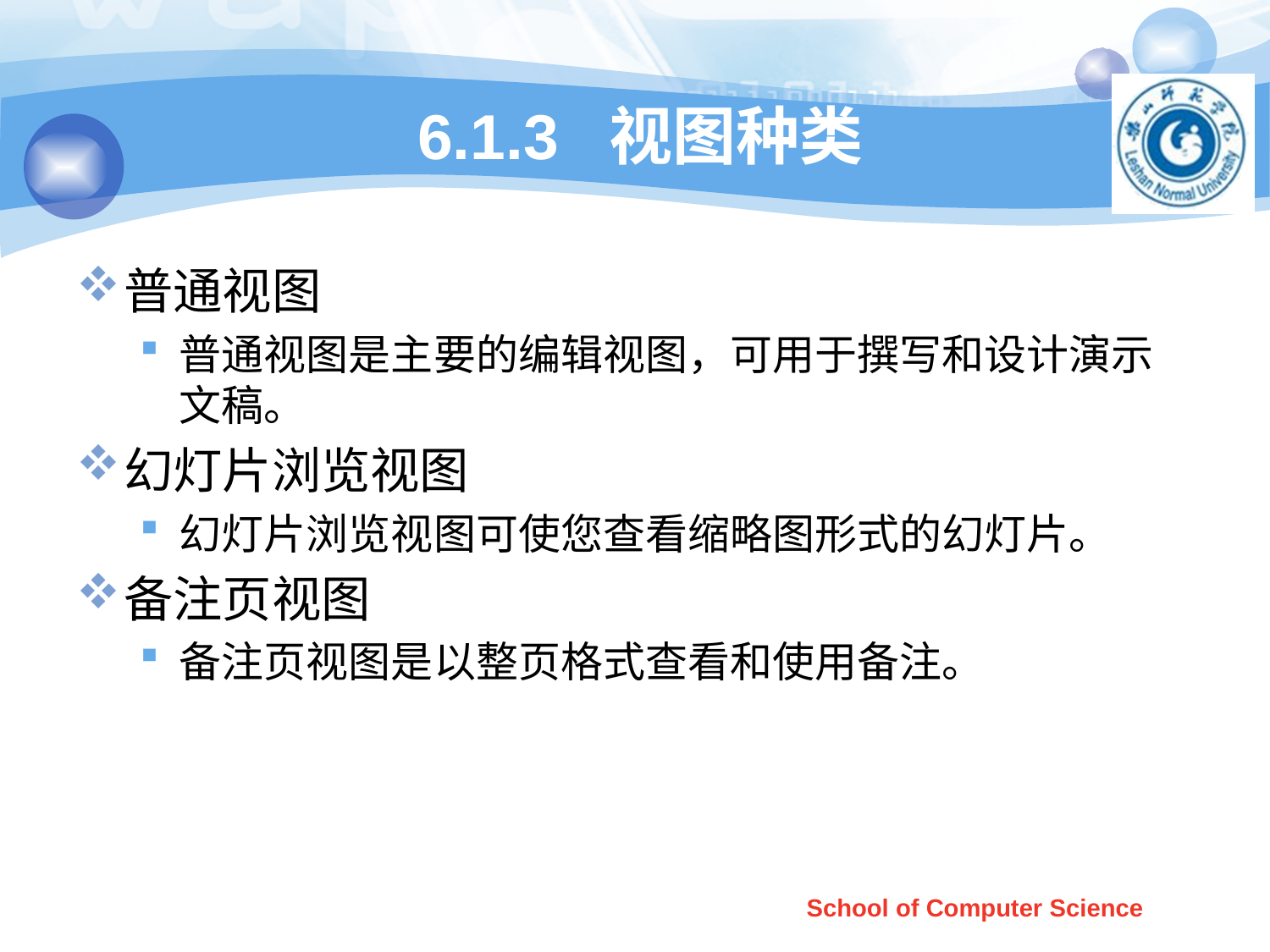

# 6.1.3  视图种类
普通视图
普通视图是主要的编辑视图，可用于撰写和设计演示文稿。
幻灯片浏览视图
幻灯片浏览视图可使您查看缩略图形式的幻灯片。
备注页视图
备注页视图是以整页格式查看和使用备注。

School of Computer Science